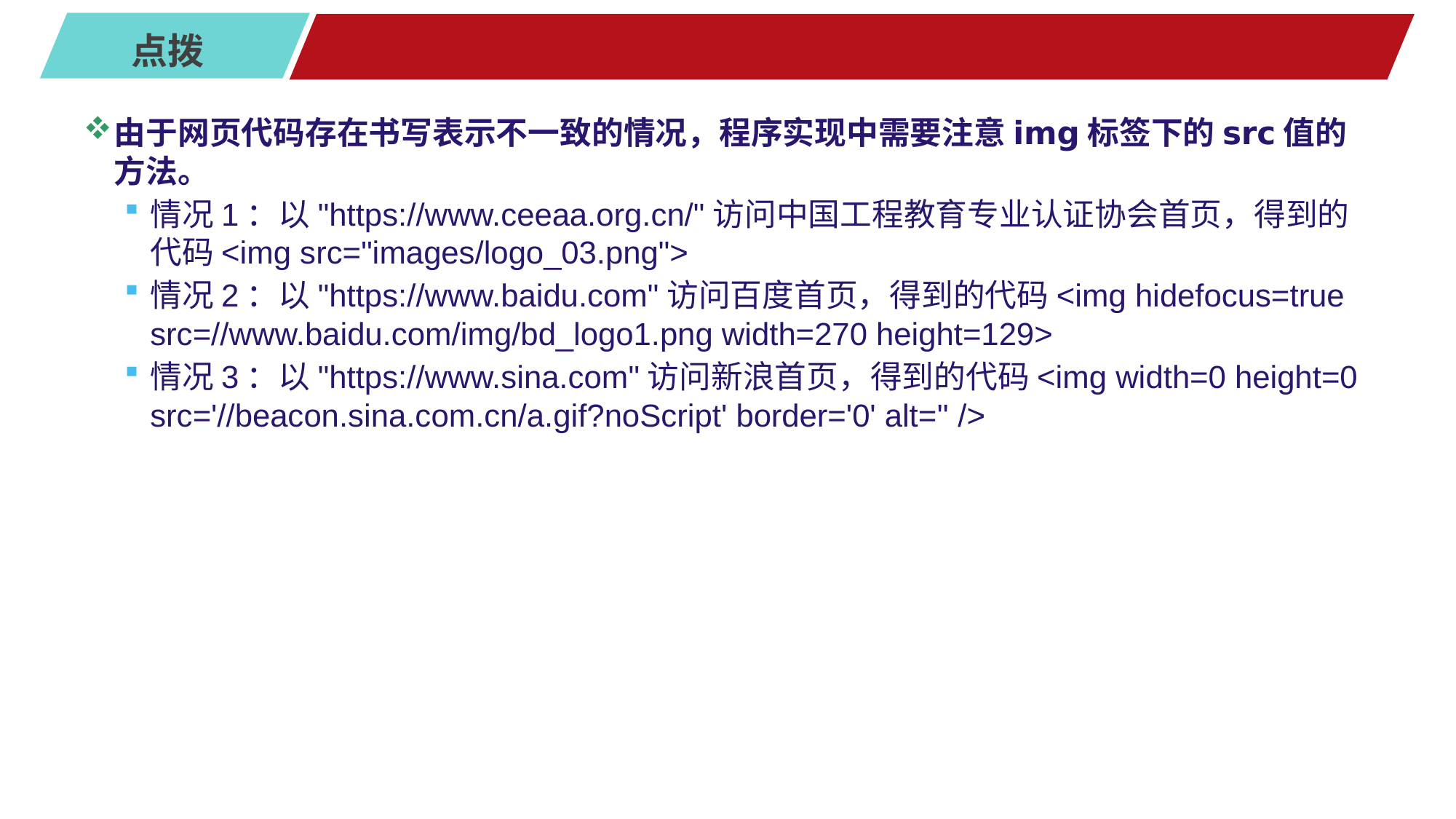

#
由于网页代码存在书写表示不一致的情况，程序实现中需要注意img标签下的src值的方法。
情况1：以"https://www.ceeaa.org.cn/"访问中国工程教育专业认证协会首页，得到的代码<img src="images/logo_03.png">
情况2：以"https://www.baidu.com"访问百度首页，得到的代码<img hidefocus=true src=//www.baidu.com/img/bd_logo1.png width=270 height=129>
情况3：以"https://www.sina.com"访问新浪首页，得到的代码<img width=0 height=0 src='//beacon.sina.com.cn/a.gif?noScript' border='0' alt='' />